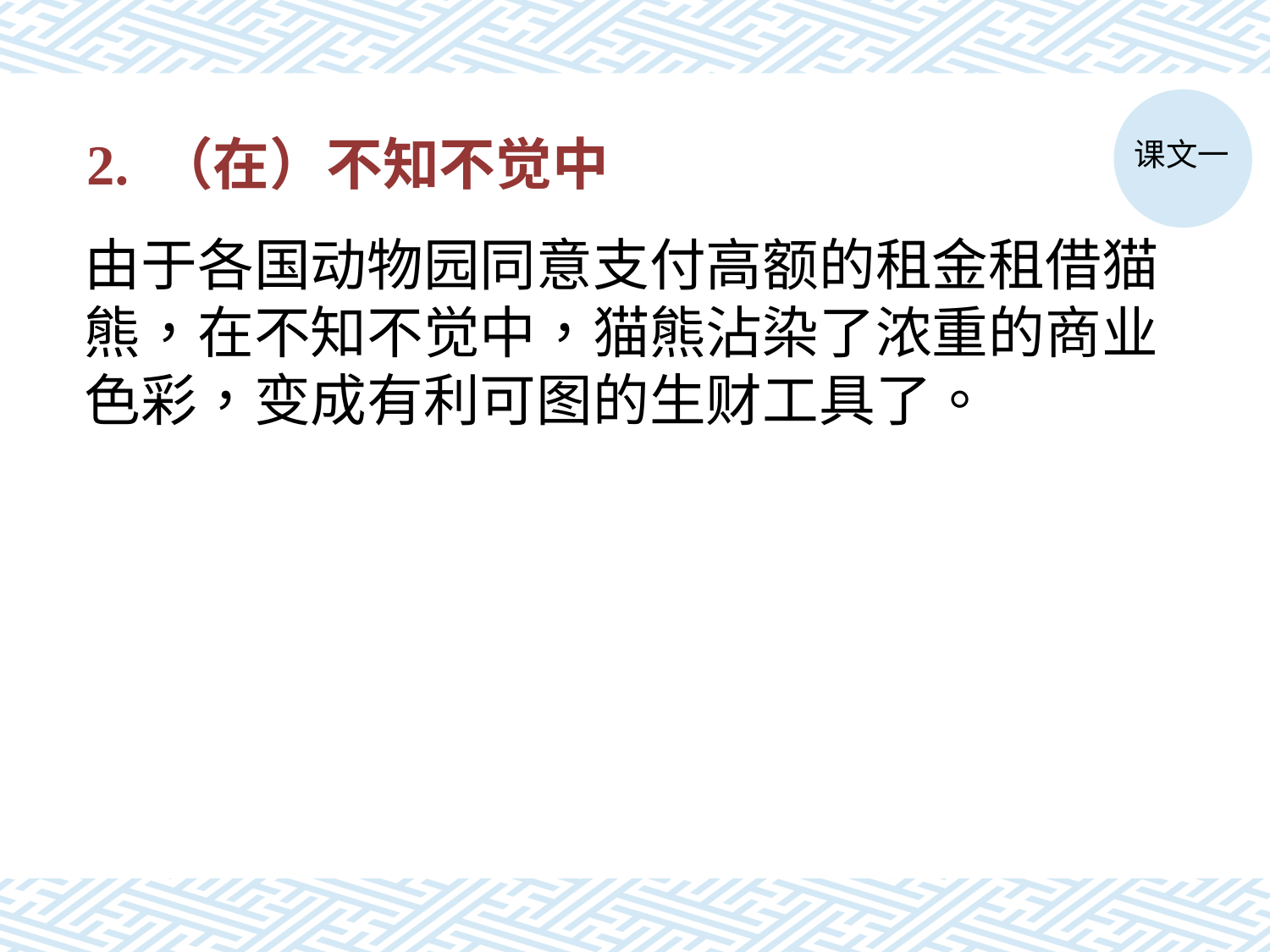

课文一
# 2. （在）不知不觉中
由于各国动物园同意支付高额的租金租借猫熊，在不知不觉中，猫熊沾染了浓重的商业色彩，变成有利可图的生财工具了。